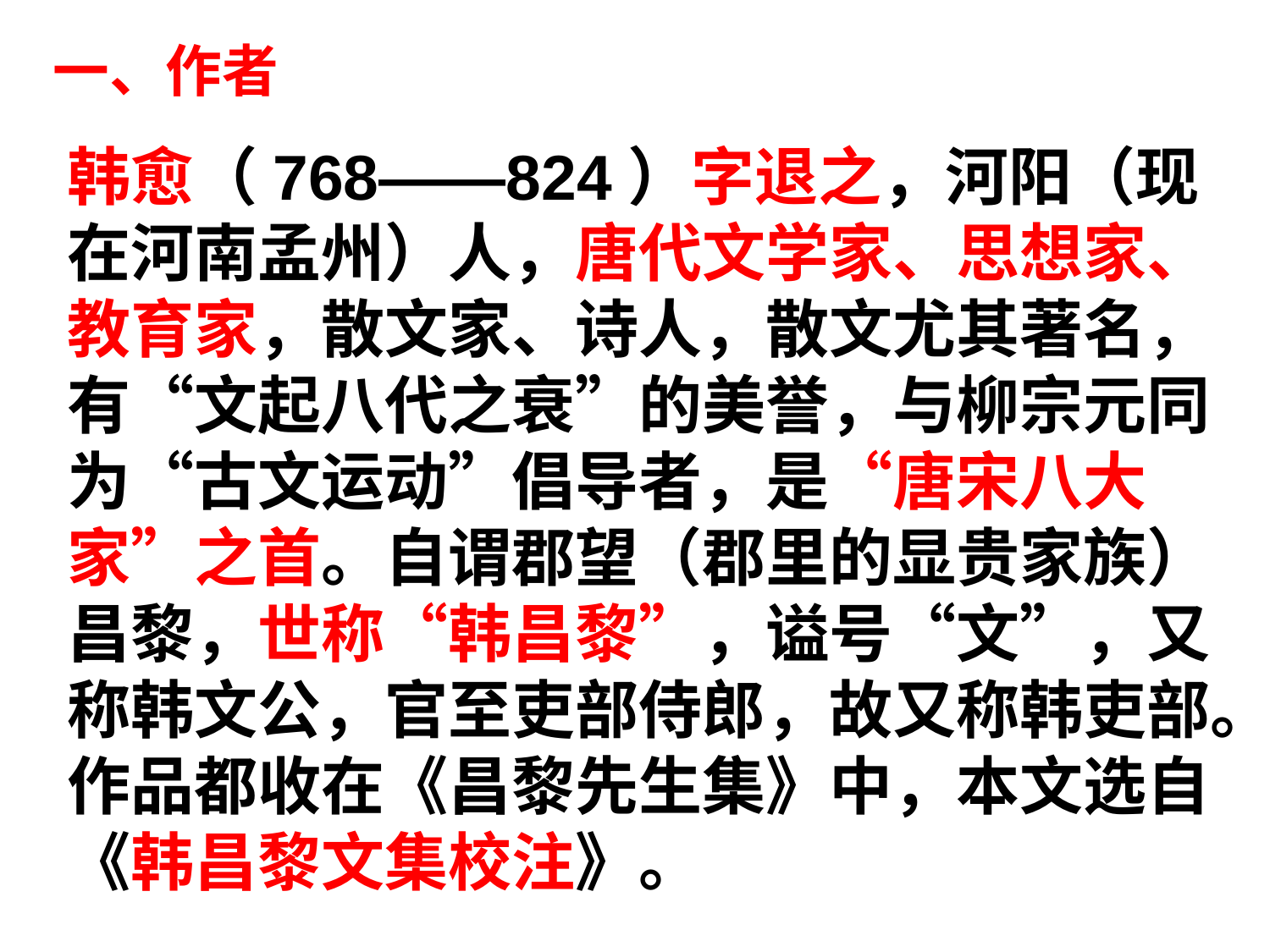

一、作者
#
韩愈（768——824）字退之，河阳（现在河南孟州）人，唐代文学家、思想家、教育家，散文家、诗人，散文尤其著名，有“文起八代之衰”的美誉，与柳宗元同为“古文运动”倡导者，是“唐宋八大家”之首。自谓郡望（郡里的显贵家族）昌黎，世称“韩昌黎”，谥号“文”，又称韩文公，官至吏部侍郎，故又称韩吏部。作品都收在《昌黎先生集》中，本文选自《韩昌黎文集校注》。